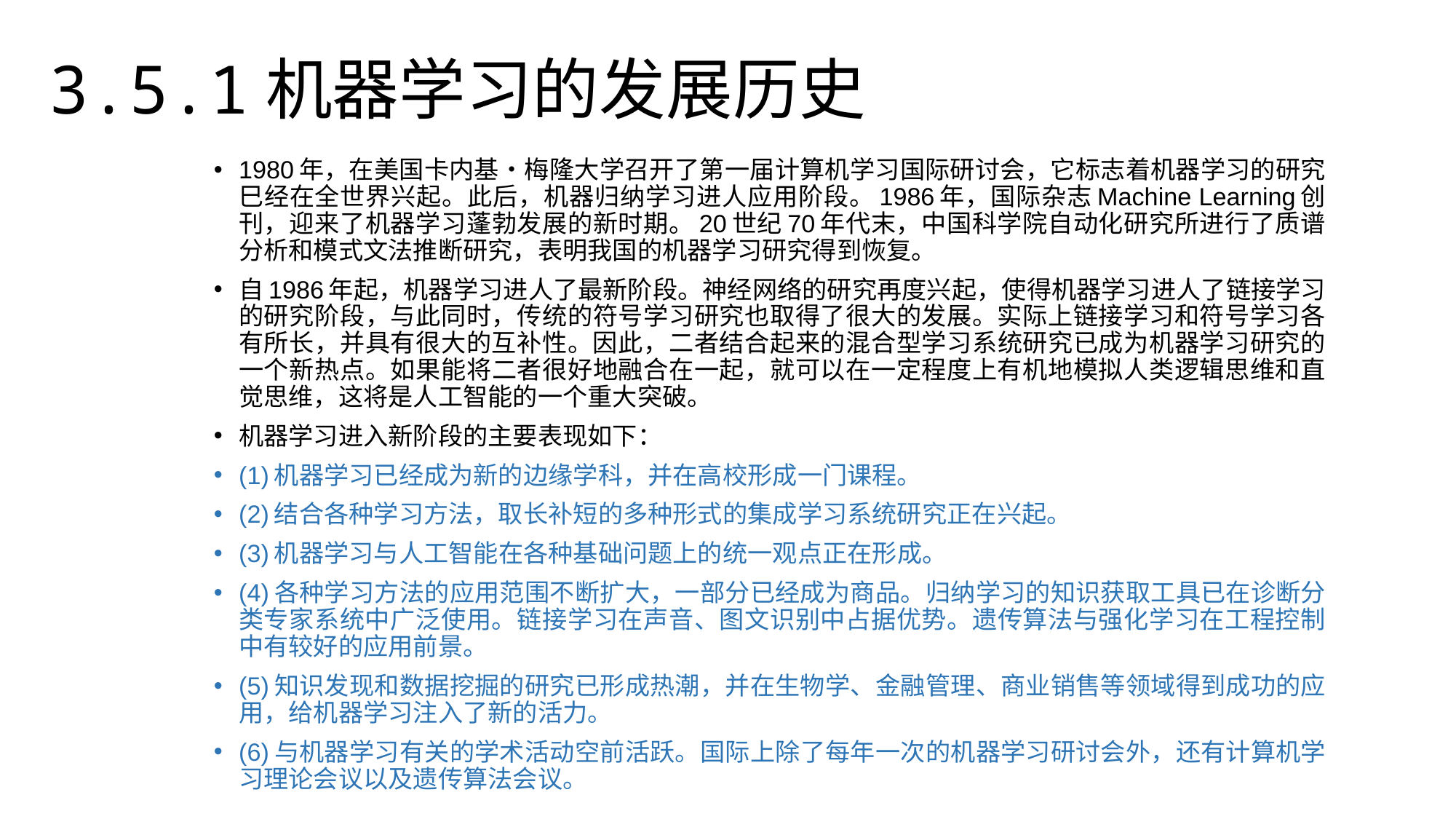

3.5.1机器学习的发展历史
1980年，在美国卡内基•梅隆大学召开了第一届计算机学习国际研讨会，它标志着机器学习的研究巳经在全世界兴起。此后，机器归纳学习进人应用阶段。1986年，国际杂志Machine Learning创刊，迎来了机器学习蓬勃发展的新时期。20世纪70年代末，中国科学院自动化研究所进行了质谱分析和模式文法推断研究，表明我国的机器学习研究得到恢复。
自1986年起，机器学习进人了最新阶段。神经网络的研究再度兴起，使得机器学习进人了链接学习的研究阶段，与此同时，传统的符号学习研究也取得了很大的发展。实际上链接学习和符号学习各有所长，并具有很大的互补性。因此，二者结合起来的混合型学习系统研究已成为机器学习研究的一个新热点。如果能将二者很好地融合在一起，就可以在一定程度上有机地模拟人类逻辑思维和直觉思维，这将是人工智能的一个重大突破。
机器学习进入新阶段的主要表现如下：
(1)机器学习已经成为新的边缘学科，并在高校形成一门课程。
(2)结合各种学习方法，取长补短的多种形式的集成学习系统研究正在兴起。
(3)机器学习与人工智能在各种基础问题上的统一观点正在形成。
(4)各种学习方法的应用范围不断扩大，一部分已经成为商品。归纳学习的知识获取工具已在诊断分类专家系统中广泛使用。链接学习在声音、图文识别中占据优势。遗传算法与强化学习在工程控制中有较好的应用前景。
(5)知识发现和数据挖掘的研究已形成热潮，并在生物学、金融管理、商业销售等领域得到成功的应用，给机器学习注入了新的活力。
(6)与机器学习有关的学术活动空前活跃。国际上除了每年一次的机器学习研讨会外，还有计算机学习理论会议以及遗传算法会议。